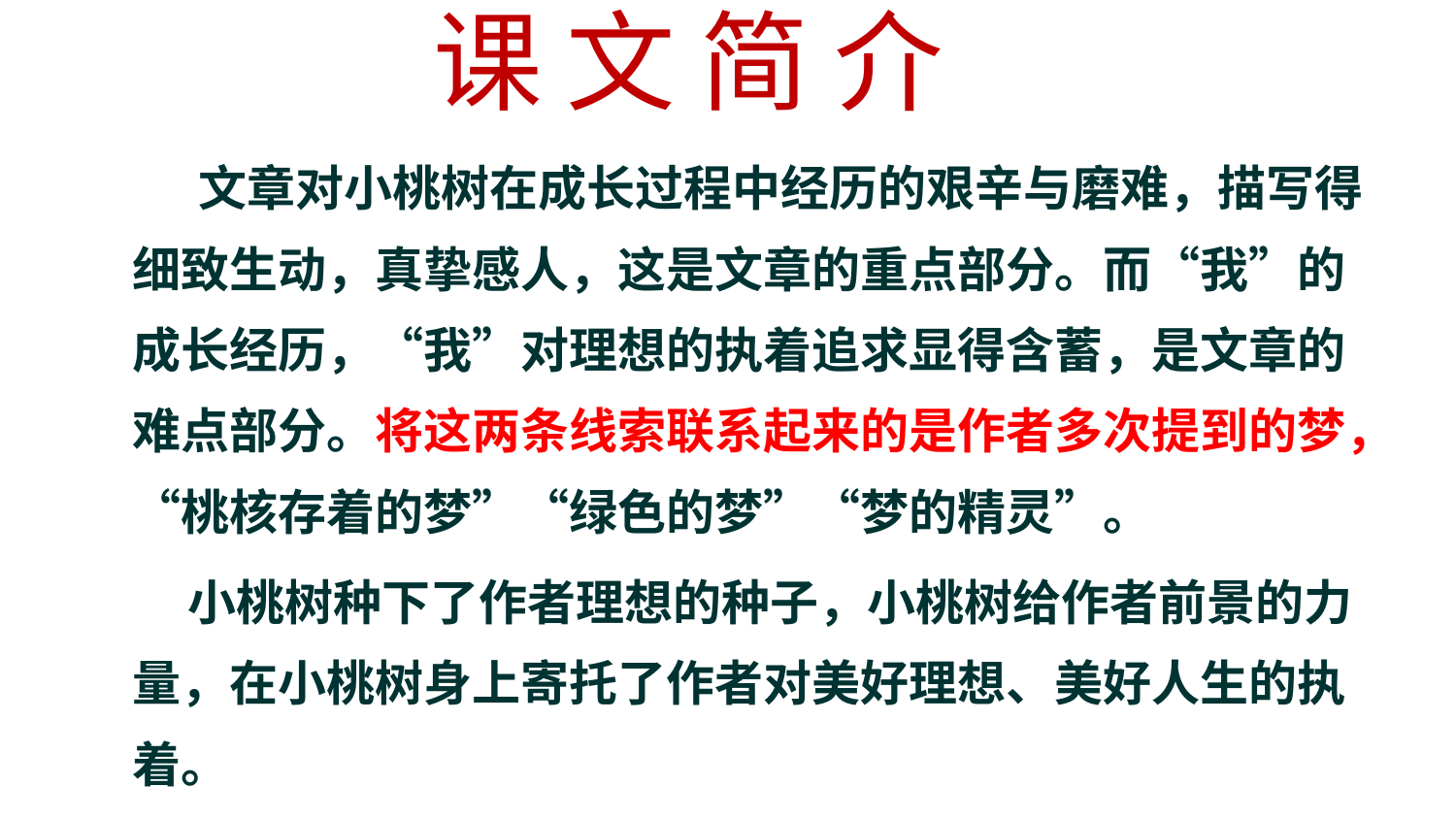

# 课 文 简 介

          文章对小桃树在成长过程中经历的艰辛与磨难，描写得细致生动，真挚感人，这是文章的重点部分。而“我”的成长经历，“我”对理想的执着追求显得含蓄，是文章的难点部分。将这两条线索联系起来的是作者多次提到的梦，“桃核存着的梦”“绿色的梦”“梦的精灵”。
         小桃树种下了作者理想的种子，小桃树给作者前景的力量，在小桃树身上寄托了作者对美好理想、美好人生的执着。